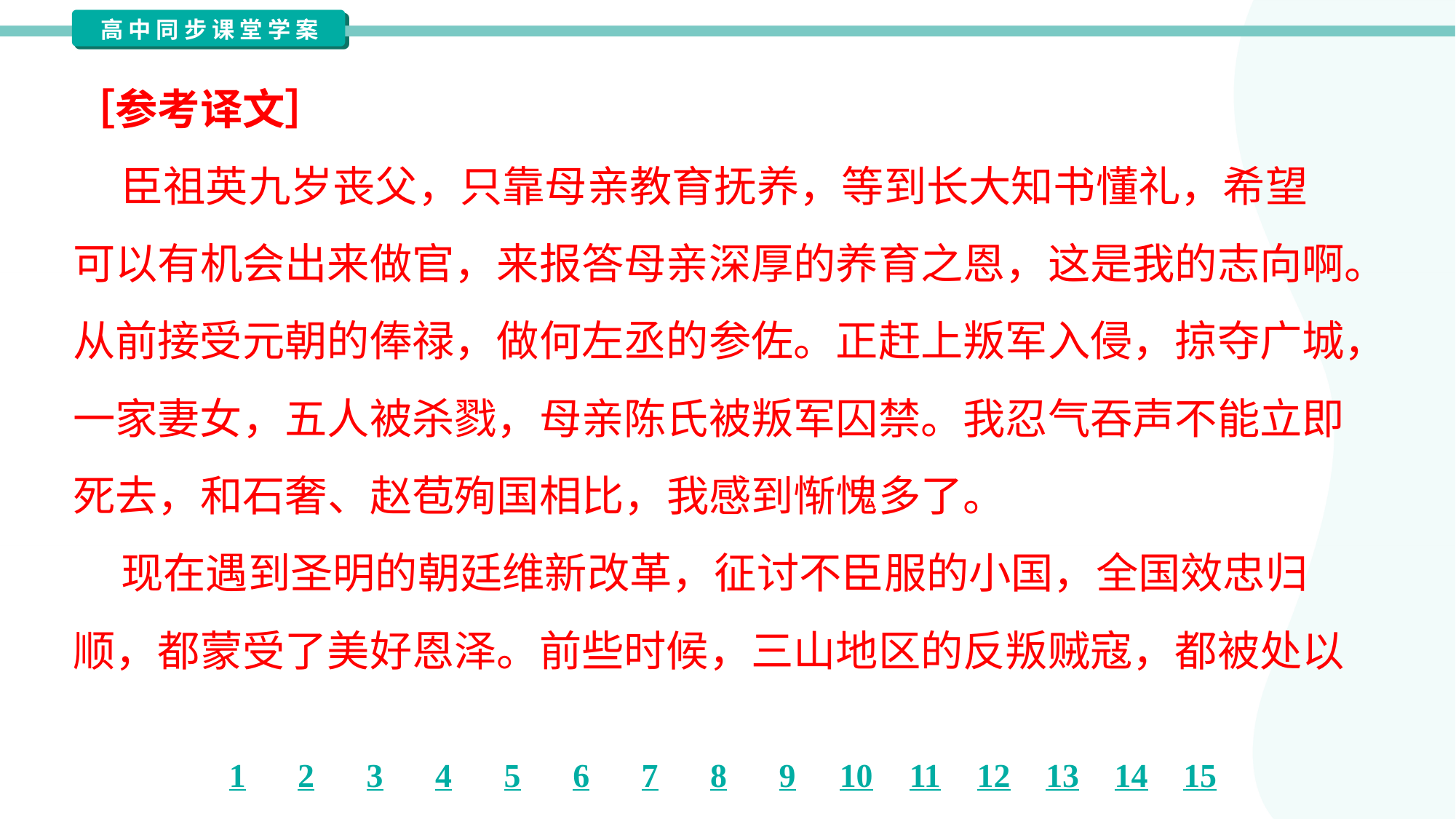

［参考译文］
    臣祖英九岁丧父，只靠母亲教育抚养，等到长大知书懂礼，希望
可以有机会出来做官，来报答母亲深厚的养育之恩，这是我的志向啊。
从前接受元朝的俸禄，做何左丞的参佐。正赶上叛军入侵，掠夺广城，
一家妻女，五人被杀戮，母亲陈氏被叛军囚禁。我忍气吞声不能立即
死去，和石奢、赵苞殉国相比，我感到惭愧多了。
    现在遇到圣明的朝廷维新改革，征讨不臣服的小国，全国效忠归
顺，都蒙受了美好恩泽。前些时候，三山地区的反叛贼寇，都被处以